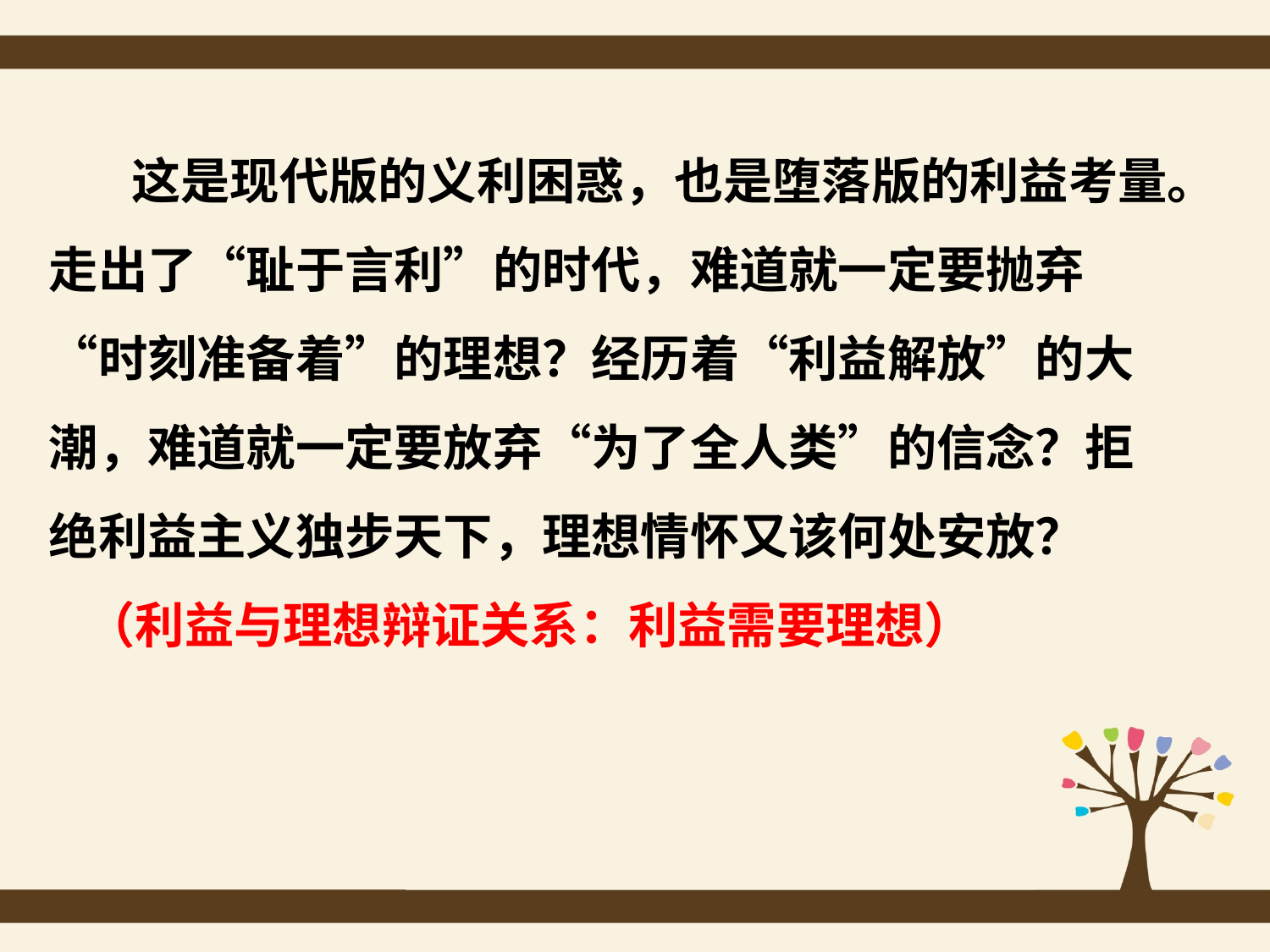

这是现代版的义利困惑，也是堕落版的利益考量。走出了“耻于言利”的时代，难道就一定要抛弃“时刻准备着”的理想？经历着“利益解放”的大潮，难道就一定要放弃“为了全人类”的信念？拒绝利益主义独步天下，理想情怀又该何处安放？
（利益与理想辩证关系：利益需要理想）